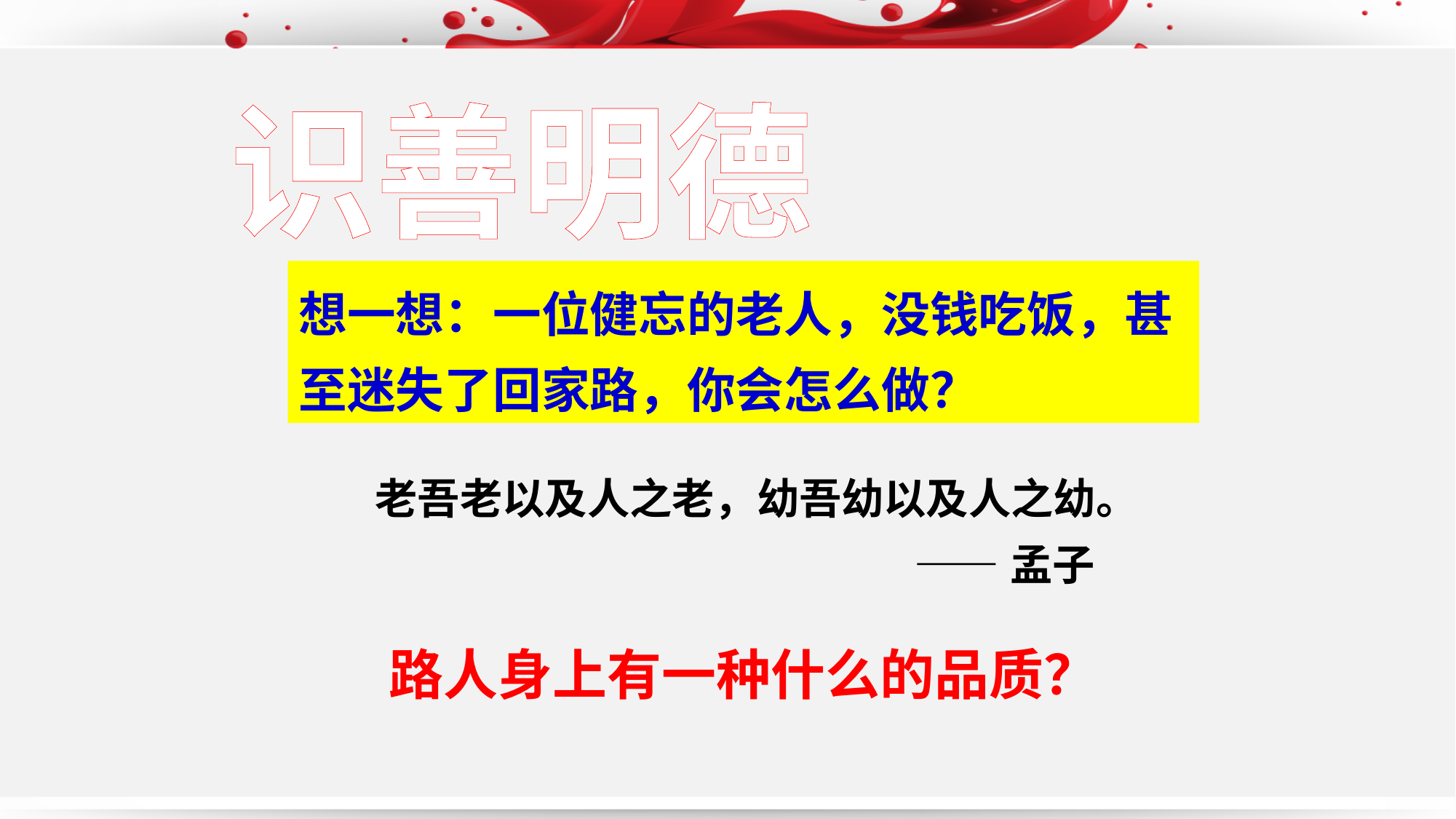

识善明德
想一想：一位健忘的老人，没钱吃饭，甚至迷失了回家路，你会怎么做？
老吾老以及人之老，幼吾幼以及人之幼。
                                                        ——孟子
路人身上有一种什么的品质？